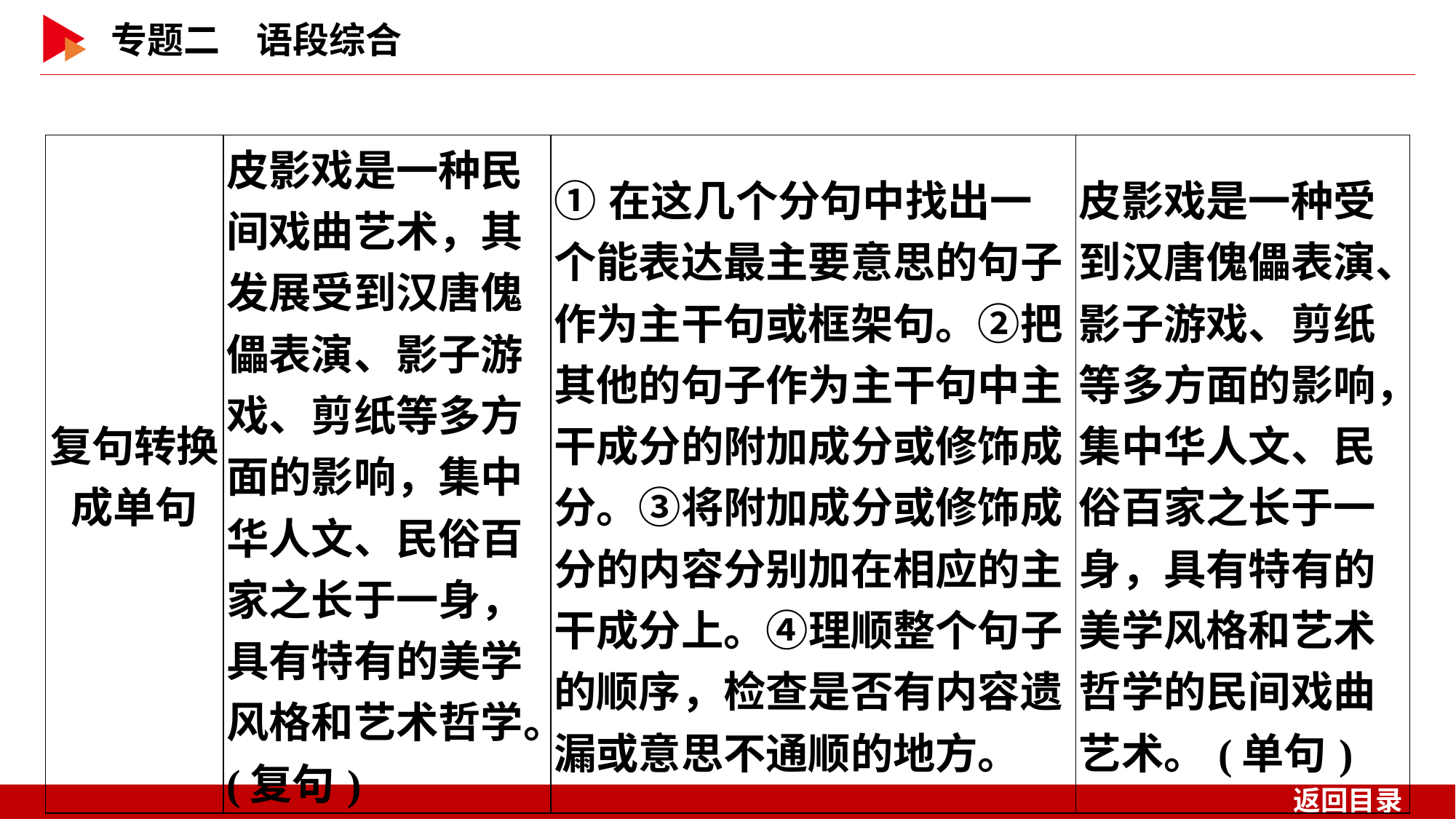

| 复句转换 成单句 | 皮影戏是一种民间戏曲艺术，其发展受到汉唐傀儡表演、影子游戏、剪纸等多方面的影响，集中华人文、民俗百家之长于一身，具有特有的美学风格和艺术哲学。(复句) | ①在这几个分句中找出一个能表达最主要意思的句子作为主干句或框架句。②把其他的句子作为主干句中主干成分的附加成分或修饰成分。③将附加成分或修饰成分的内容分别加在相应的主干成分上。④理顺整个句子的顺序，检查是否有内容遗漏或意思不通顺的地方。 | 皮影戏是一种受到汉唐傀儡表演、影子游戏、剪纸等多方面的影响，集中华人文、民俗百家之长于一身，具有特有的美学风格和艺术哲学的民间戏曲艺术。(单句) |
| --- | --- | --- | --- |